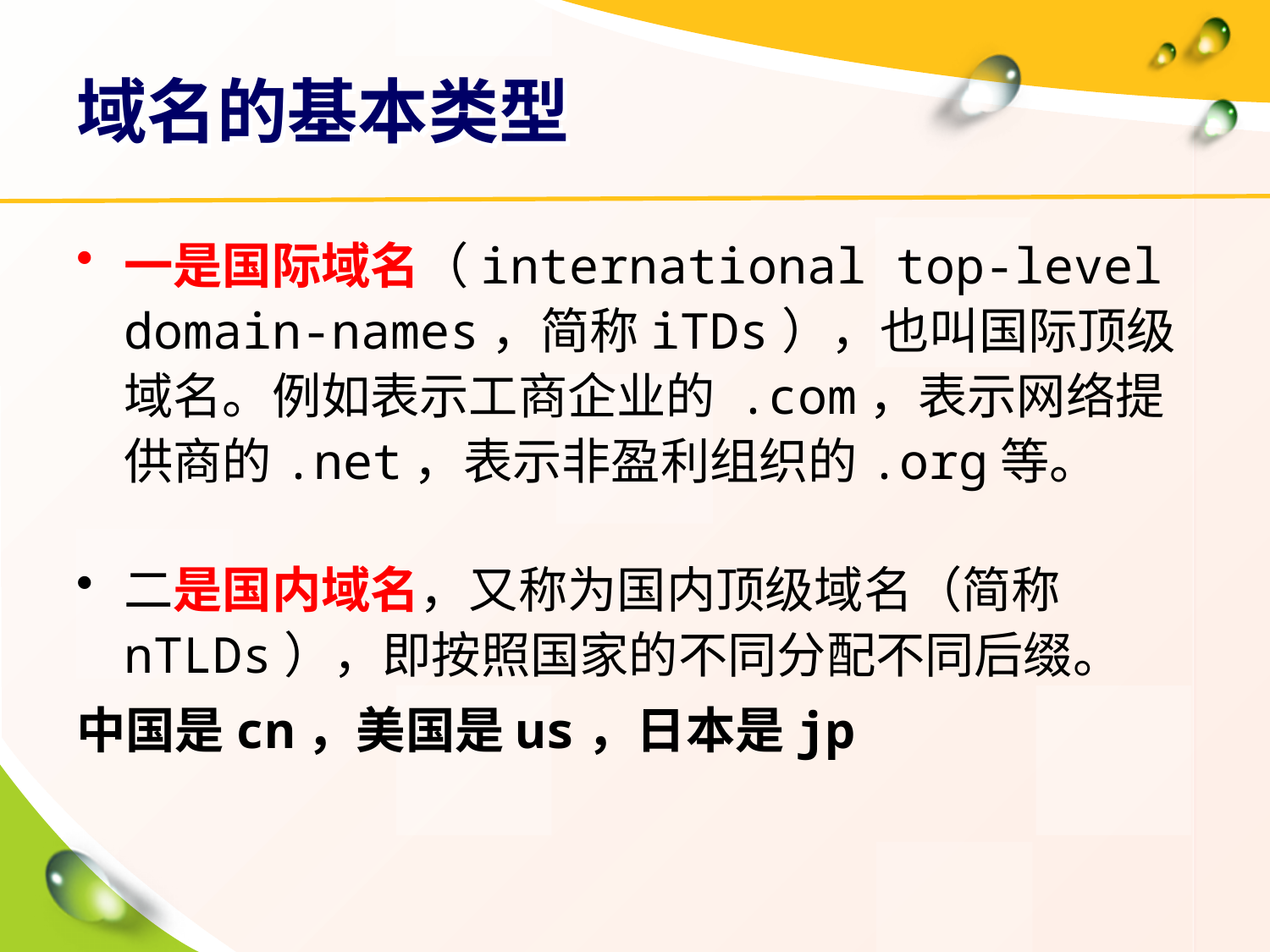

# 域名的基本类型
一是国际域名（international top-level domain-names，简称iTDs），也叫国际顶级域名。例如表示工商企业的 .com，表示网络提供商的.net，表示非盈利组织的.org等。
二是国内域名，又称为国内顶级域名（简称nTLDs），即按照国家的不同分配不同后缀。
中国是cn，美国是us，日本是jp